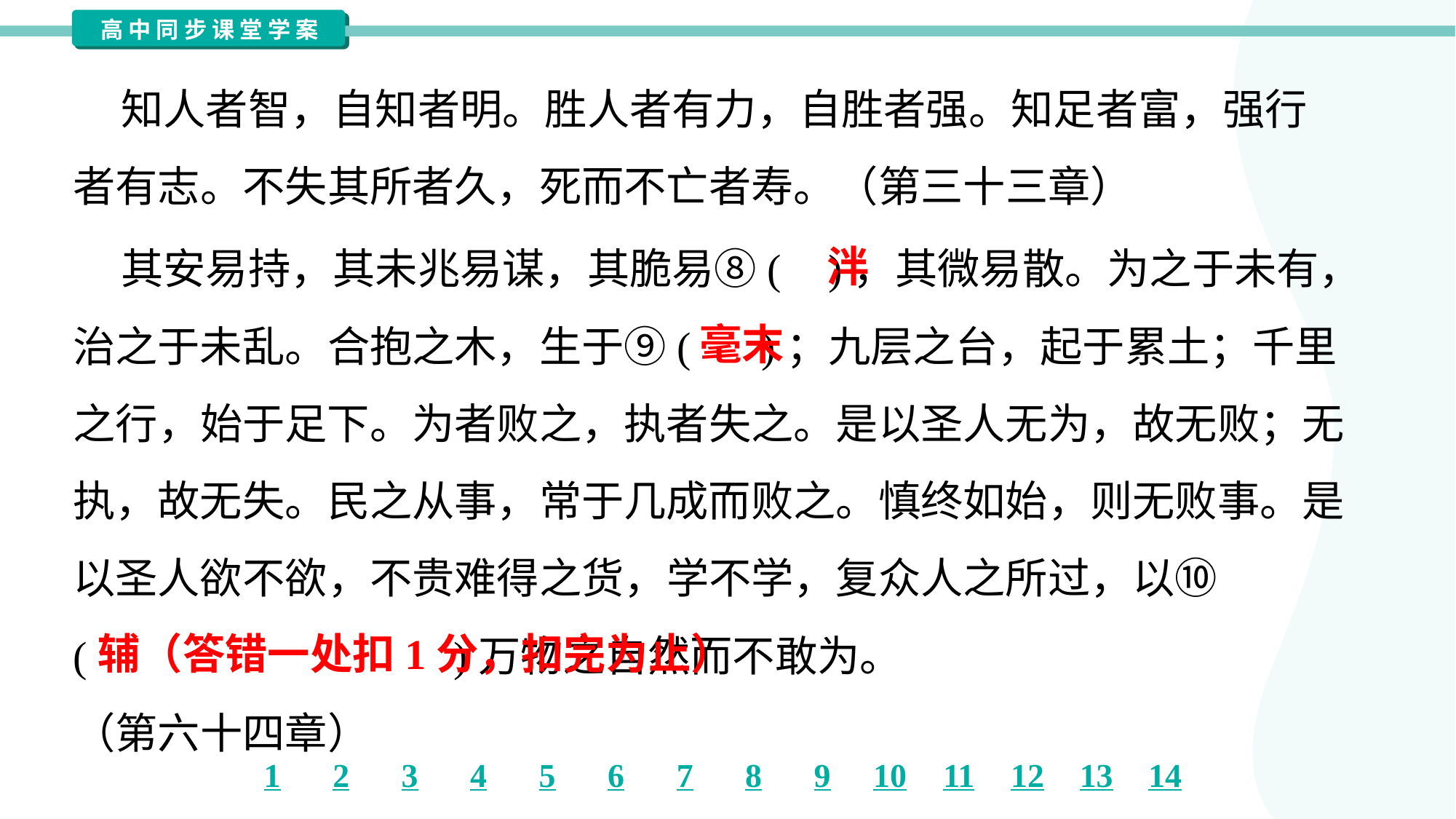

知人者智，自知者明。胜人者有力，自胜者强。知足者富，强行
者有志。不失其所者久，死而不亡者寿。（第三十三章）
    其安易持，其未兆易谋，其脆易⑧(    )，其微易散。为之于未有，
治之于未乱。合抱之木，生于⑨(      )；九层之台，起于累土；千里
之行，始于足下。为者败之，执者失之。是以圣人无为，故无败；无
执，故无失。民之从事，常于几成而败之。慎终如始，则无败事。是
以圣人欲不欲，不贵难得之货，学不学，复众人之所过，以⑩
(                               )万物之自然而不敢为。
（第六十四章）
泮
毫末
辅（答错一处扣1分，扣完为止）